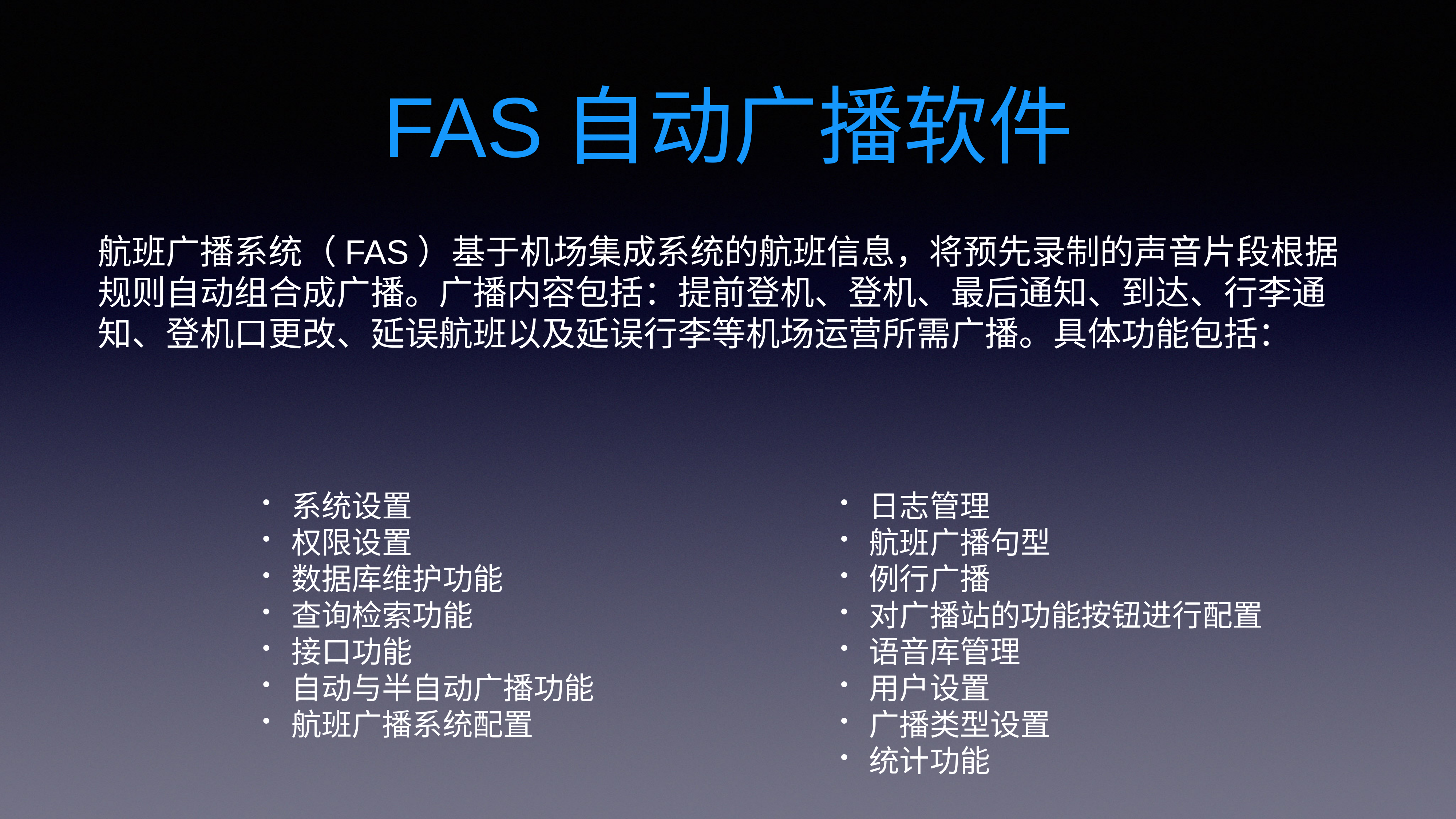

# FAS自动广播软件
航班广播系统（FAS）基于机场集成系统的航班信息，将预先录制的声音片段根据规则自动组合成广播。广播内容包括：提前登机、登机、最后通知、到达、行李通知、登机口更改、延误航班以及延误行李等机场运营所需广播。具体功能包括：
日志管理
航班广播句型
例行广播
对广播站的功能按钮进行配置
语音库管理
用户设置
广播类型设置
统计功能
系统设置
权限设置
数据库维护功能
查询检索功能
接口功能
自动与半自动广播功能
航班广播系统配置